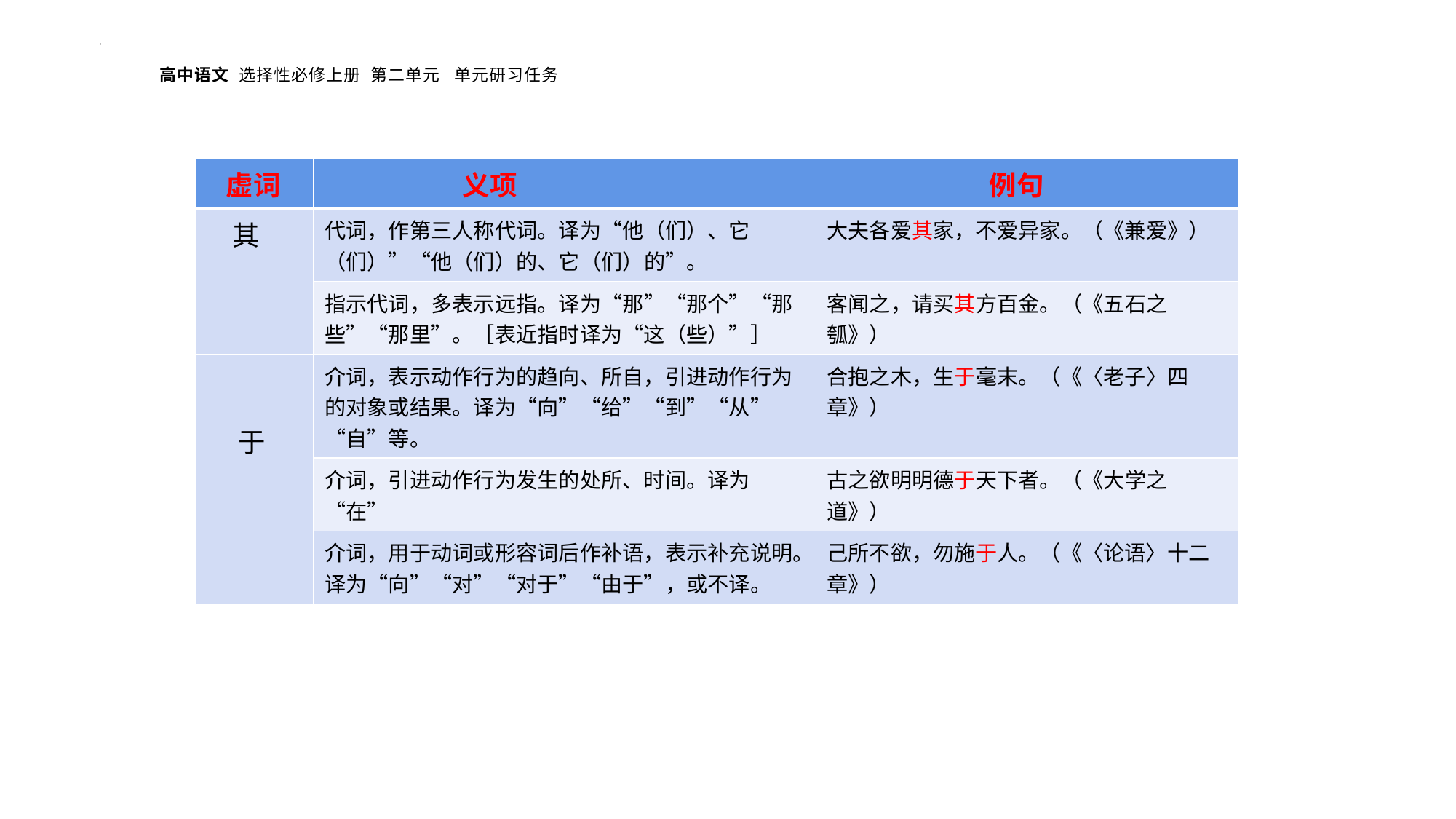

| 虚词 | 义项 | 例句 |
| --- | --- | --- |
| 其 | 代词，作第三人称代词。译为“他（们）、它（们）”“他（们）的、它（们）的”。 | 大夫各爱其家，不爱异家。（《兼爱》） |
|  | 指示代词，多表示远指。译为“那”“那个”“那些”“那里”。［表近指时译为“这（些）”］ | 客闻之，请买其方百金。（《五石之瓠》） |
| 于 | 介词，表示动作行为的趋向、所自，引进动作行为的对象或结果。译为“向”“给”“到”“从”“自”等。 | 合抱之木，生于毫末。（《〈老子〉四章》） |
|  | 介词，引进动作行为发生的处所、时间。译为“在” | 古之欲明明德于天下者。（《大学之道》） |
|  | 介词，用于动词或形容词后作补语，表示补充说明。译为“向”“对”“对于”“由于”，或不译。 | 己所不欲，勿施于人。（《〈论语〉十二章》） |